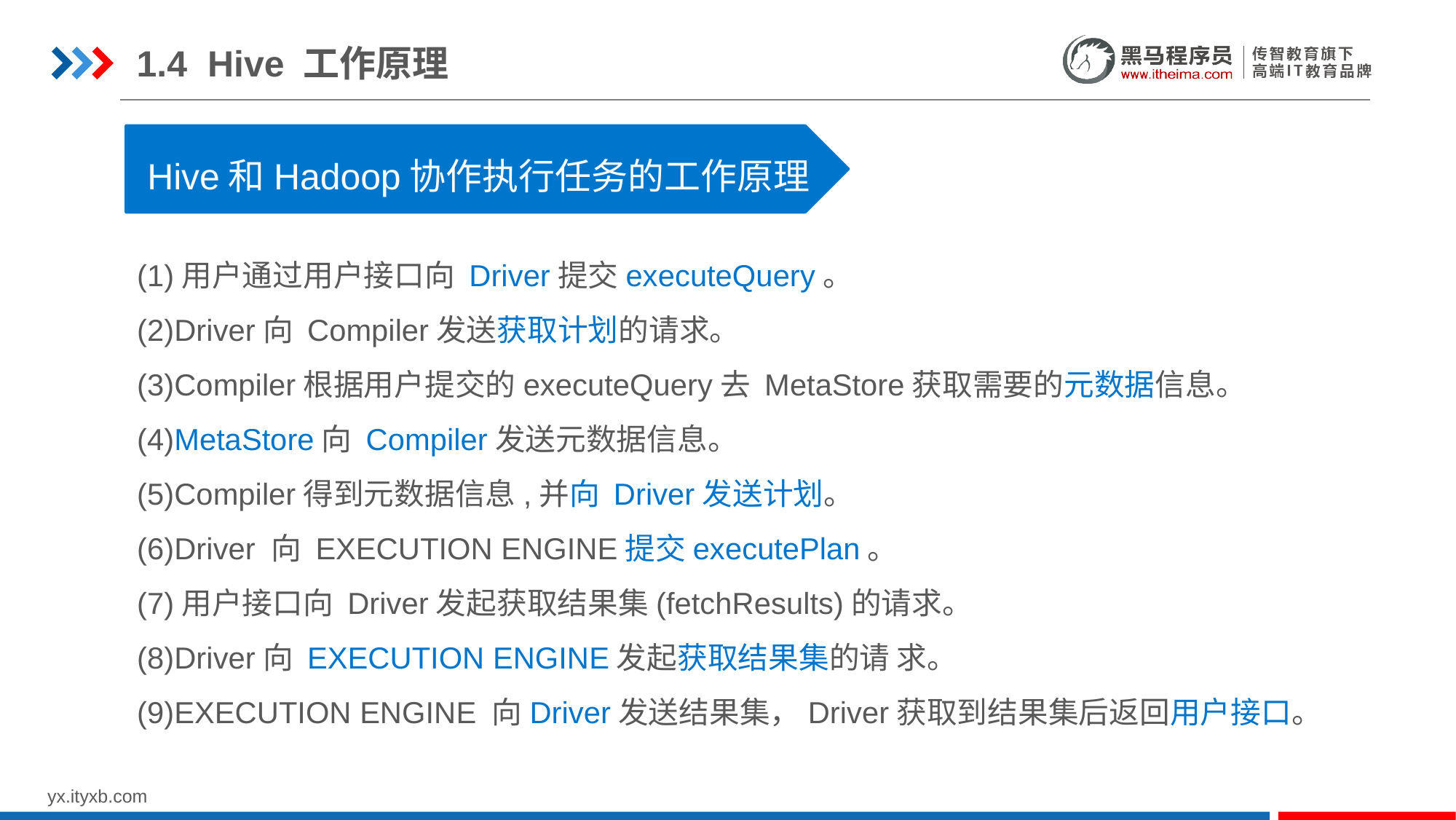

1.4  Hive 工作原理

Hive和Hadoop协作执行任务的工作原理
什么是Hive
(1)用户通过用户接口向 Driver提交executeQuery。
(2)Driver向 Compiler发送获取计划的请求。
(3)Compiler根据用户提交的executeQuery去 MetaStore获取需要的元数据信息。
(4)MetaStore向 Compiler发送元数据信息。
(5)Compiler得到元数据信息,并向 Driver发送计划。
(6)Driver 向 EXECUTION ENGINE提交executePlan。
(7)用户接口向 Driver发起获取结果集(fetchResults)的请求。
(8)Driver向 EXECUTION ENGINE发起获取结果集的请 求。
(9)EXECUTION ENGINE 向Driver发送结果集，Driver获取到结果集后返回用户接口。